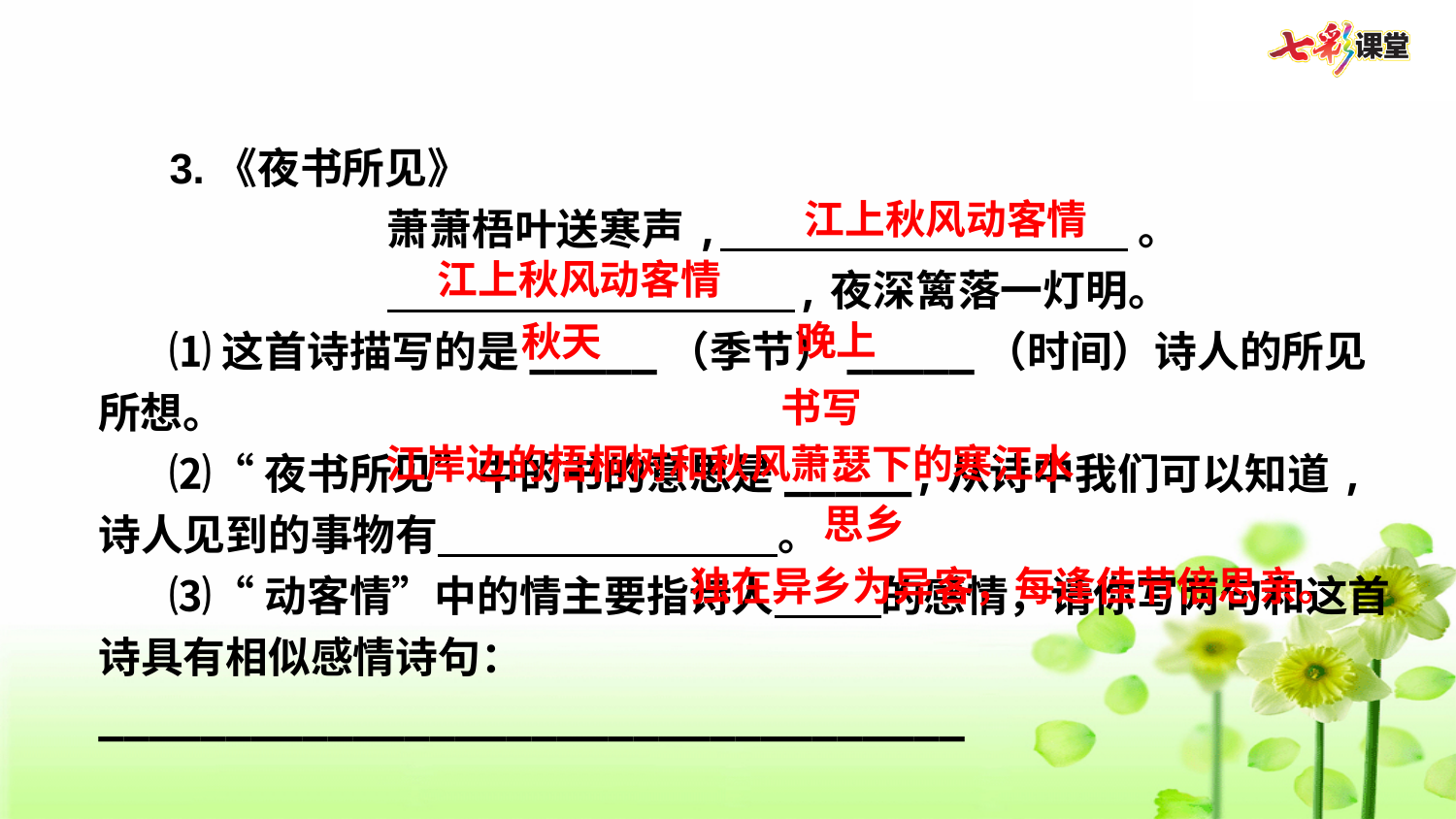

3.《夜书所见》
萧萧梧叶送寒声,                。
                ,夜深篱落一灯明。
⑴这首诗描写的是_____（季节）_____（时间）诗人的所见所想。
⑵“夜书所见”中的书的意思是_____,从诗中我们可以知道,诗人见到的事物有                                   。
⑶“动客情”中的情主要指诗人           的感情，请你写两句和这首诗具有相似感情诗句：__________________________________
江上秋风动客情
江上秋风动客情
晚上
秋天
书写
江岸边的梧桐树和秋风萧瑟下的寒江水
思乡
独在异乡为异客，每逢佳节倍思亲。